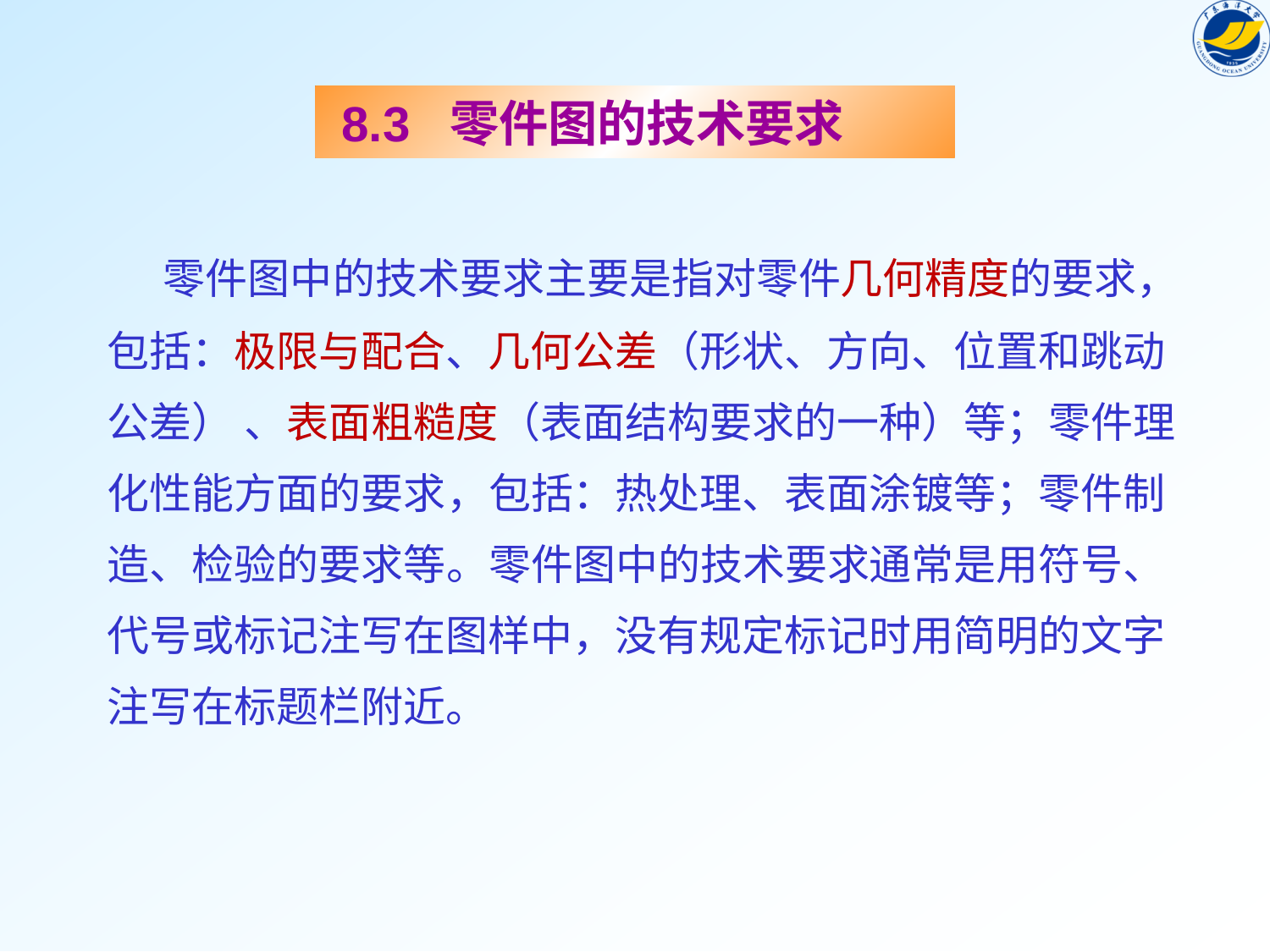

8.3  零件图的技术要求
    零件图中的技术要求主要是指对零件几何精度的要求，包括：极限与配合、几何公差（形状、方向、位置和跳动公差） 、表面粗糙度（表面结构要求的一种）等；零件理化性能方面的要求，包括：热处理、表面涂镀等；零件制造、检验的要求等。零件图中的技术要求通常是用符号、代号或标记注写在图样中，没有规定标记时用简明的文字注写在标题栏附近。